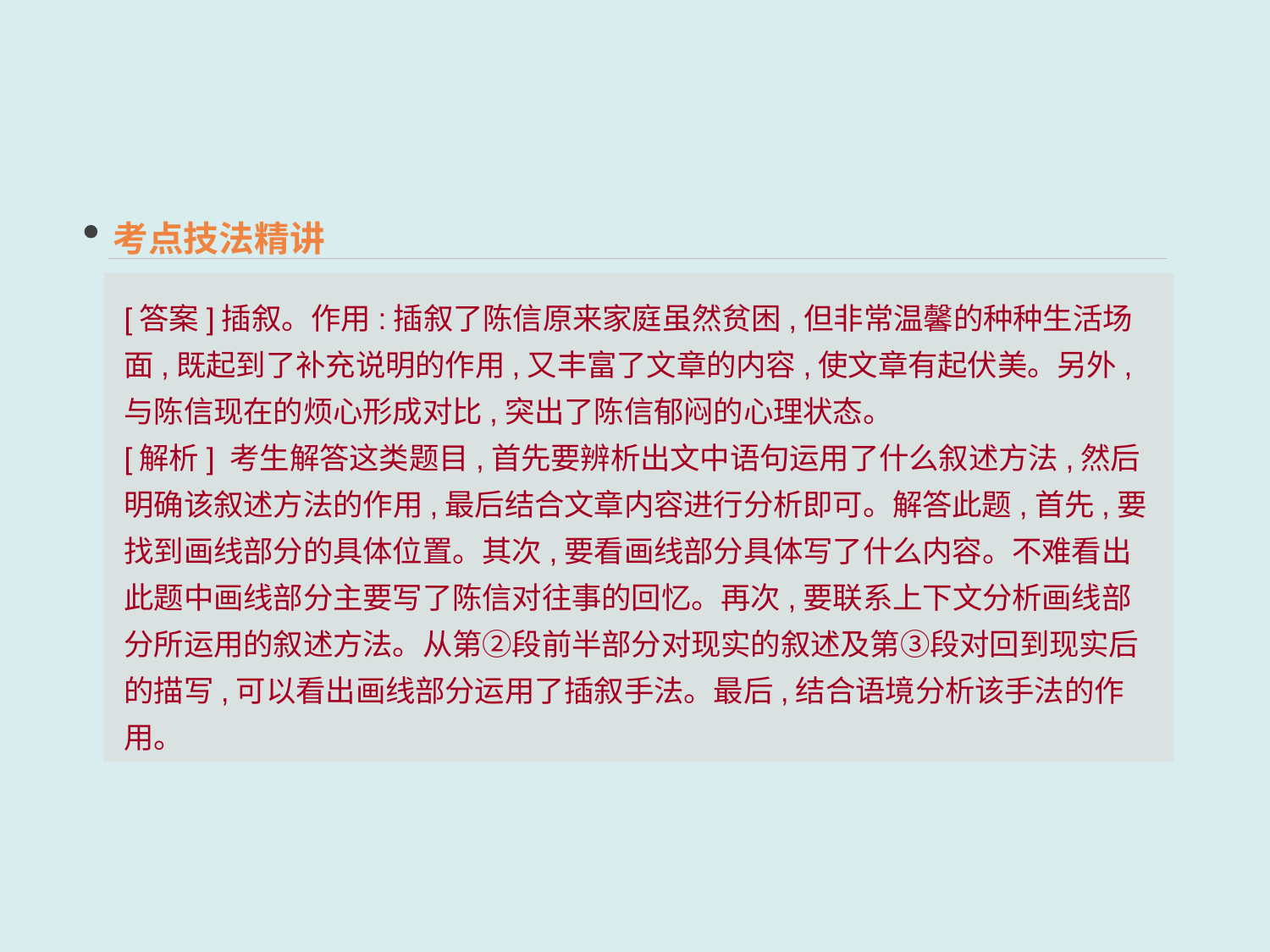

考点技法精讲

[答案]插叙。作用:插叙了陈信原来家庭虽然贫困,但非常温馨的种种生活场面,既起到了补充说明的作用,又丰富了文章的内容,使文章有起伏美。另外,与陈信现在的烦心形成对比,突出了陈信郁闷的心理状态。
[解析] 考生解答这类题目,首先要辨析出文中语句运用了什么叙述方法,然后明确该叙述方法的作用,最后结合文章内容进行分析即可。解答此题,首先,要找到画线部分的具体位置。其次,要看画线部分具体写了什么内容。不难看出此题中画线部分主要写了陈信对往事的回忆。再次,要联系上下文分析画线部分所运用的叙述方法。从第②段前半部分对现实的叙述及第③段对回到现实后的描写,可以看出画线部分运用了插叙手法。最后,结合语境分析该手法的作用。